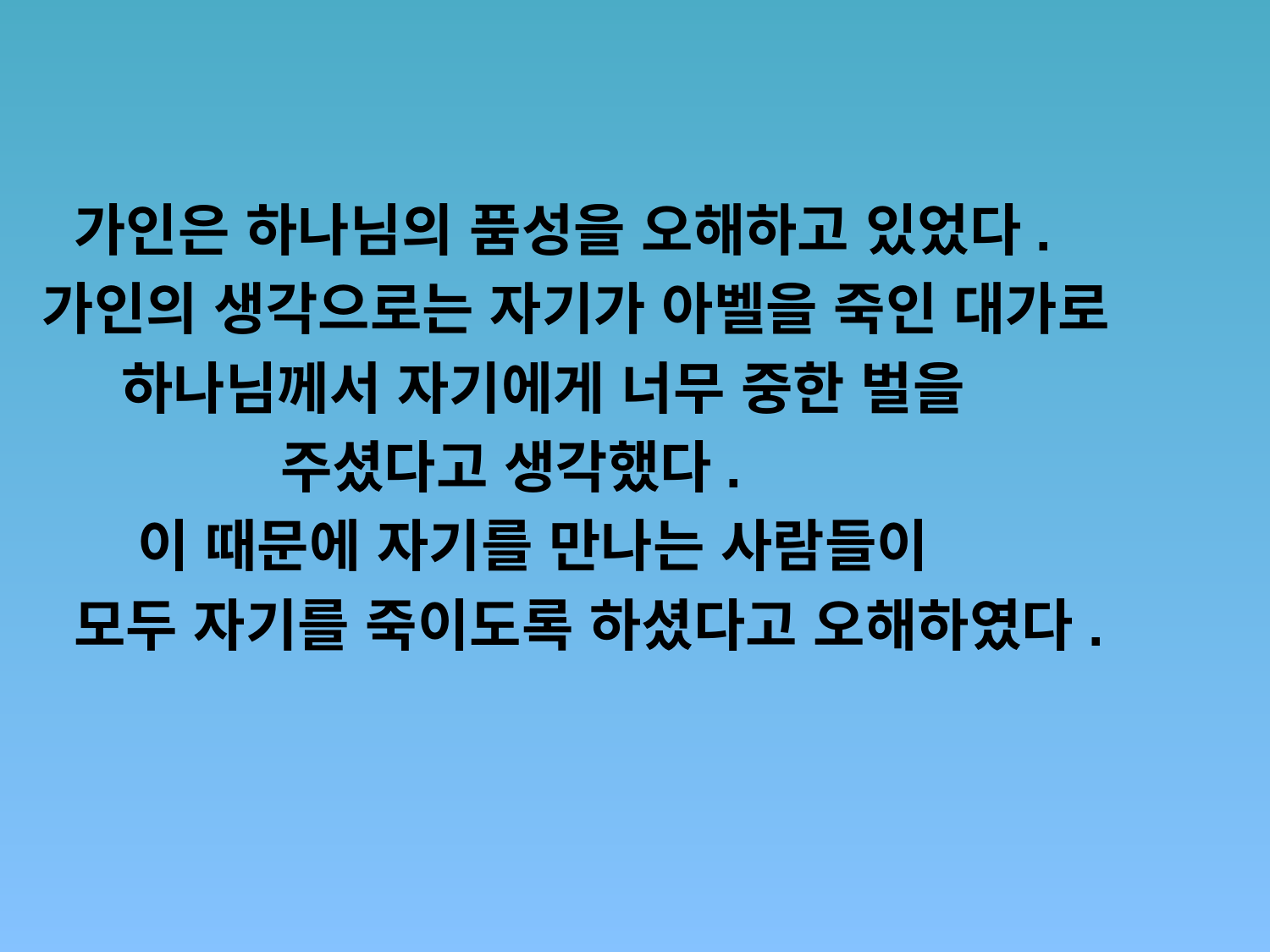

가인은 하나님의 품성을 오해하고 있었다.
 가인의 생각으로는 자기가 아벨을 죽인 대가로
      하나님께서 자기에게 너무 중한 벌을
                주셨다고 생각했다.
       이 때문에 자기를 만나는 사람들이
   모두 자기를 죽이도록 하셨다고 오해하였다.

#